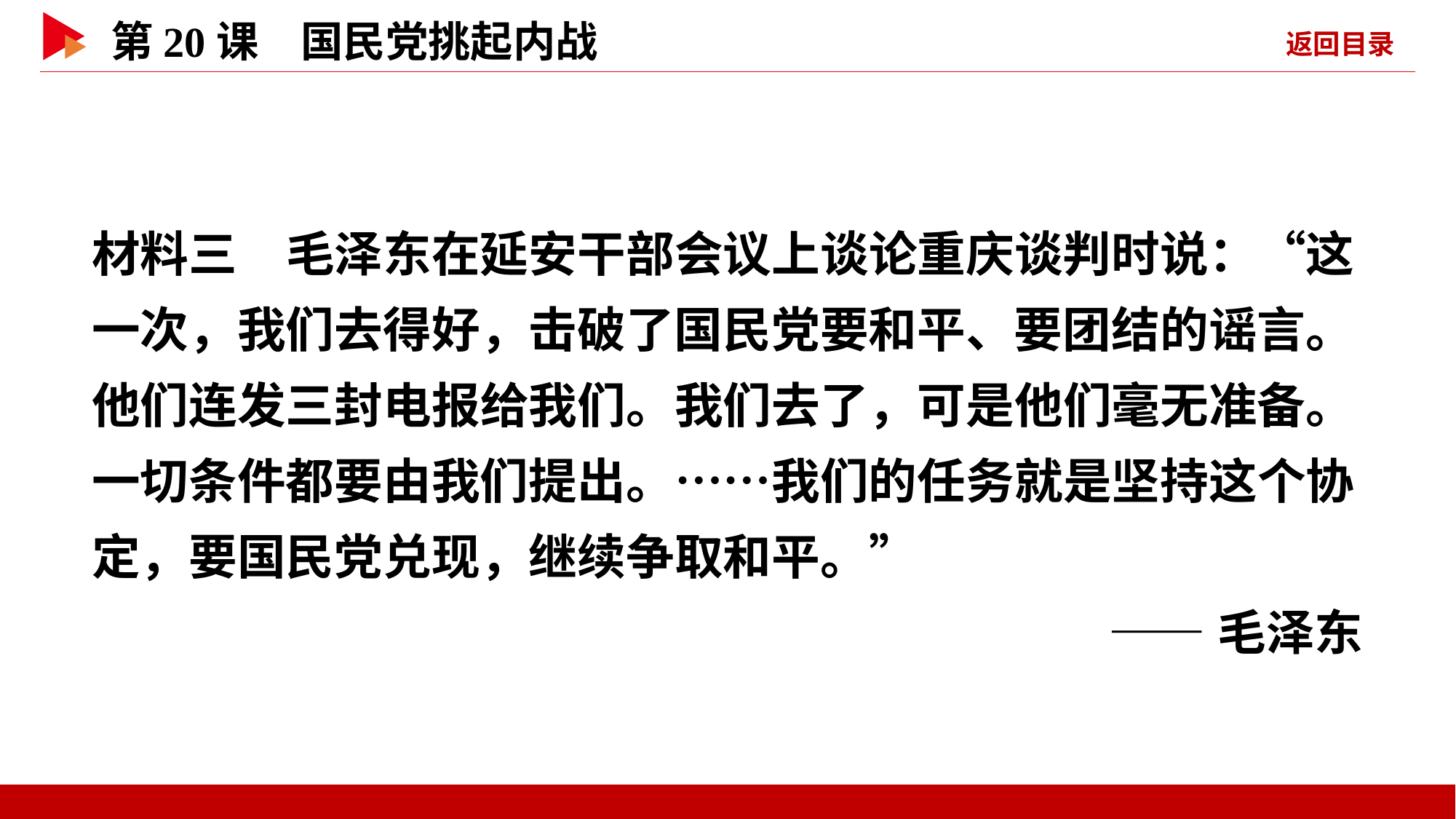

材料三　毛泽东在延安干部会议上谈论重庆谈判时说：“这一次，我们去得好，击破了国民党要和平、要团结的谣言。他们连发三封电报给我们。我们去了，可是他们毫无准备。一切条件都要由我们提出。……我们的任务就是坚持这个协定，要国民党兑现，继续争取和平。”
——毛泽东